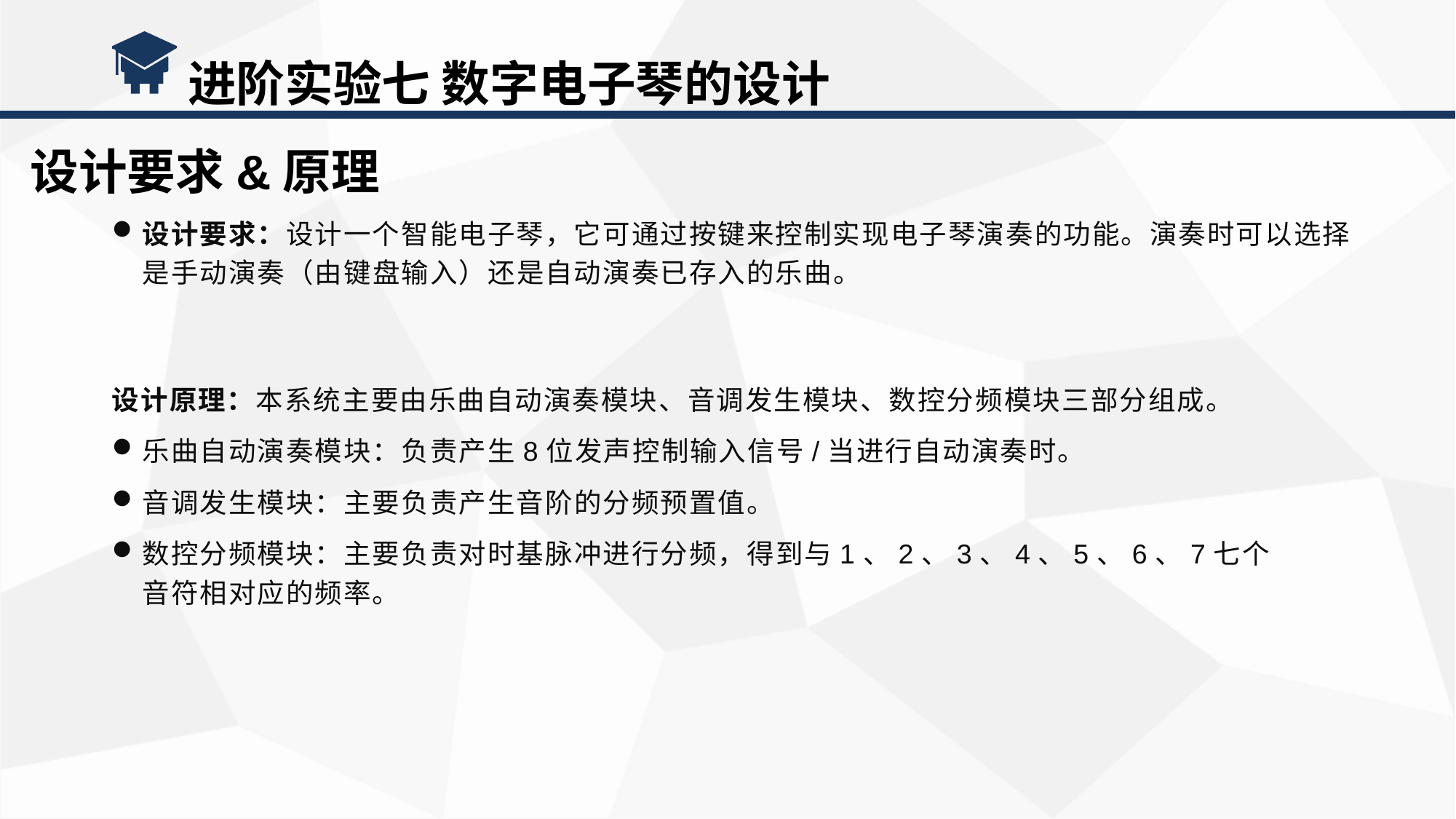

进阶实验七 数字电子琴的设计

设计要求&原理
设计要求：设计一个智能电子琴，它可通过按键来控制实现电子琴演奏的功能。演奏时可以选择是手动演奏（由键盘输入）还是自动演奏已存入的乐曲。
设计原理：本系统主要由乐曲自动演奏模块、音调发生模块、数控分频模块三部分组成。
乐曲自动演奏模块：负责产生8位发声控制输入信号/当进行自动演奏时。
音调发生模块：主要负责产生音阶的分频预置值。
数控分频模块：主要负责对时基脉冲进行分频，得到与1、2、3、4、5、6、7七个音符相对应的频率。